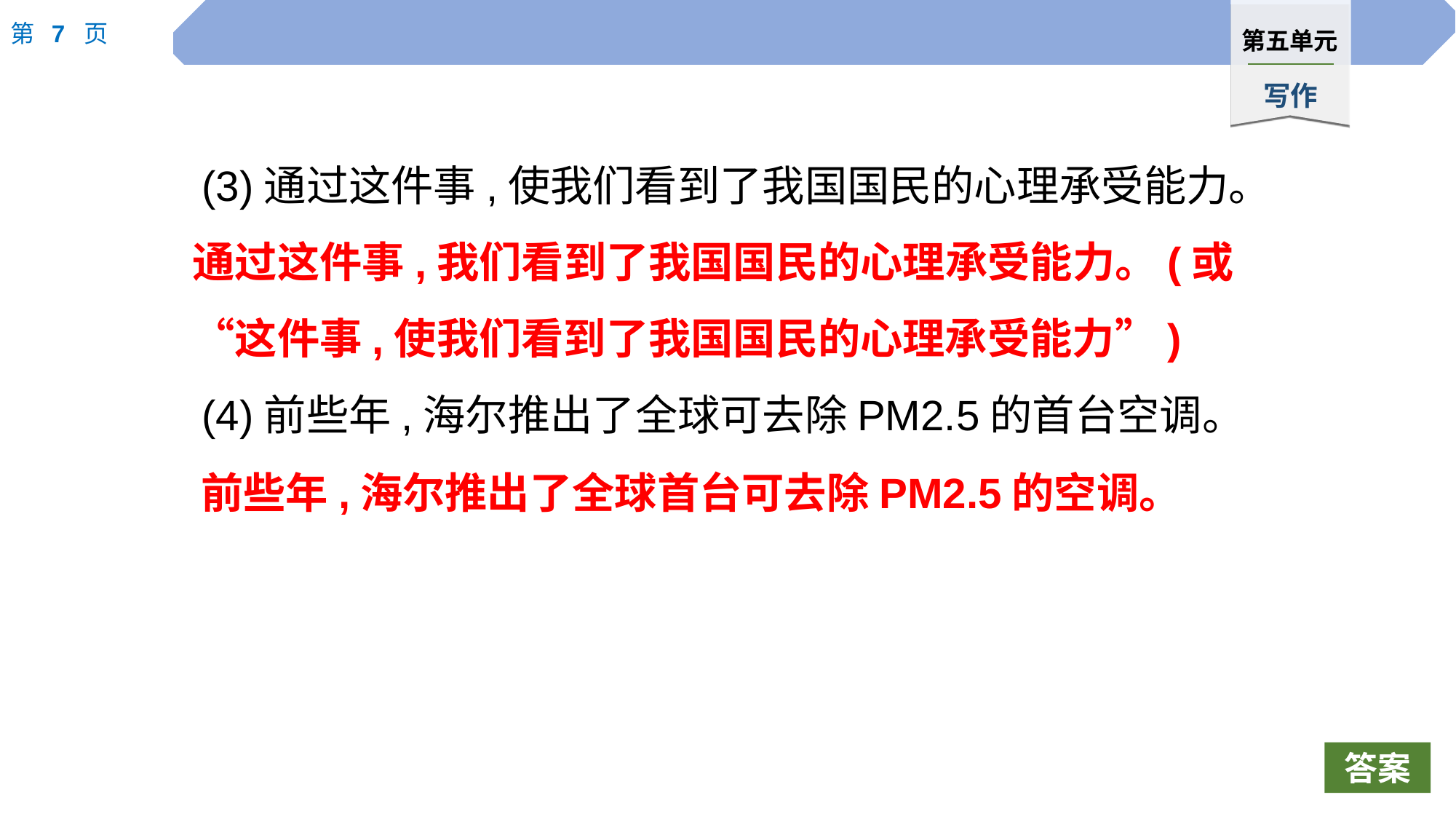

(3)通过这件事,使我们看到了我国国民的心理承受能力。

(4)前些年,海尔推出了全球可去除PM2.5的首台空调。
通过这件事,我们看到了我国国民的心理承受能力。(或“这件事,使我们看到了我国国民的心理承受能力”)
前些年,海尔推出了全球首台可去除PM2.5的空调。
答案